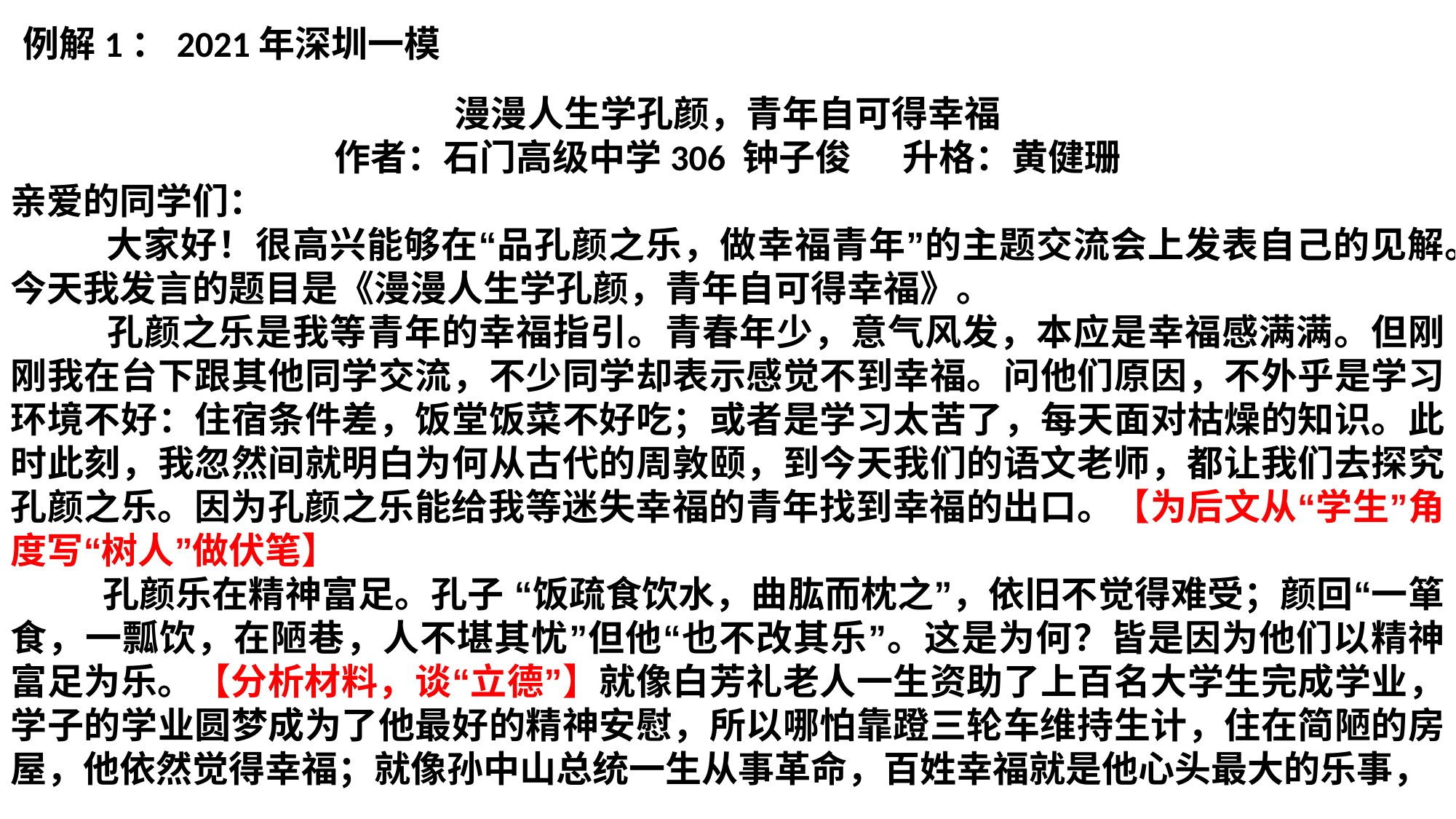

例解1：2021年深圳一模
漫漫人生学孔颜，青年自可得幸福
作者：石门高级中学306 钟子俊     升格：黄健珊
亲爱的同学们：
     大家好！很高兴能够在“品孔颜之乐，做幸福青年”的主题交流会上发表自己的见解。今天我发言的题目是《漫漫人生学孔颜，青年自可得幸福》。
     孔颜之乐是我等青年的幸福指引。青春年少，意气风发，本应是幸福感满满。但刚刚我在台下跟其他同学交流，不少同学却表示感觉不到幸福。问他们原因，不外乎是学习环境不好：住宿条件差，饭堂饭菜不好吃；或者是学习太苦了，每天面对枯燥的知识。此时此刻，我忽然间就明白为何从古代的周敦颐，到今天我们的语文老师，都让我们去探究孔颜之乐。因为孔颜之乐能给我等迷失幸福的青年找到幸福的出口。【为后文从“学生”角度写“树人”做伏笔】
     孔颜乐在精神富足。孔子 “饭疏食饮水，曲肱而枕之”，依旧不觉得难受；颜回“一箪食，一瓢饮，在陋巷，人不堪其忧”但他“也不改其乐”。这是为何？皆是因为他们以精神富足为乐。【分析材料，谈“立德”】就像白芳礼老人一生资助了上百名大学生完成学业，学子的学业圆梦成为了他最好的精神安慰，所以哪怕靠蹬三轮车维持生计，住在简陋的房屋，他依然觉得幸福；就像孙中山总统一生从事革命，百姓幸福就是他心头最大的乐事，